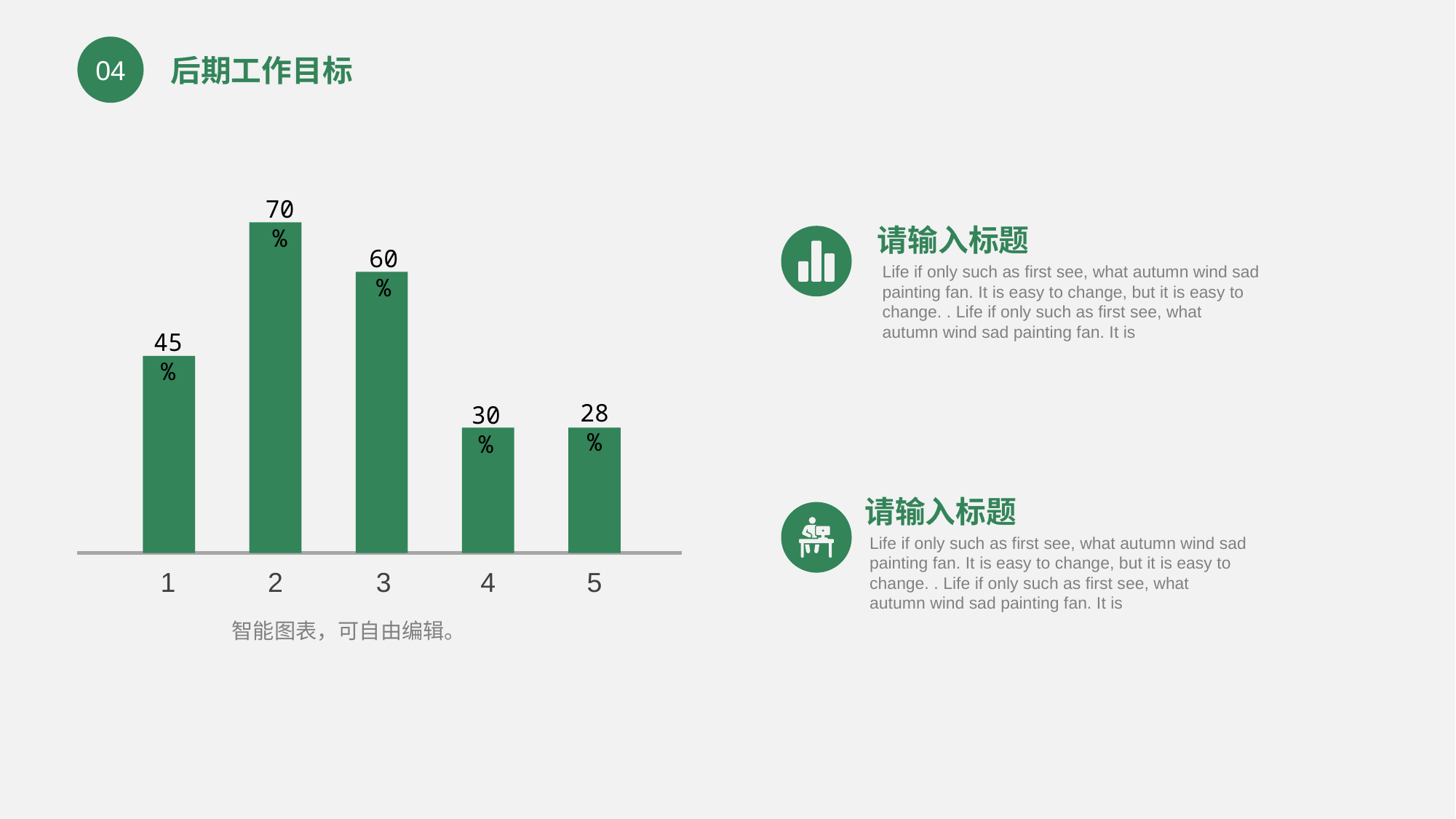

后期工作目标
04
70%
请输入标题

60%

Life if only such as first see, what autumn wind sad painting fan. It is easy to change, but it is easy to change. . Life if only such as first see, what autumn wind sad painting fan. It is

45%

28%
30%

请输入标题

Life if only such as first see, what autumn wind sad painting fan. It is easy to change, but it is easy to change. . Life if only such as first see, what autumn wind sad painting fan. It is
1
2
3
4
5
智能图表，可自由编辑。